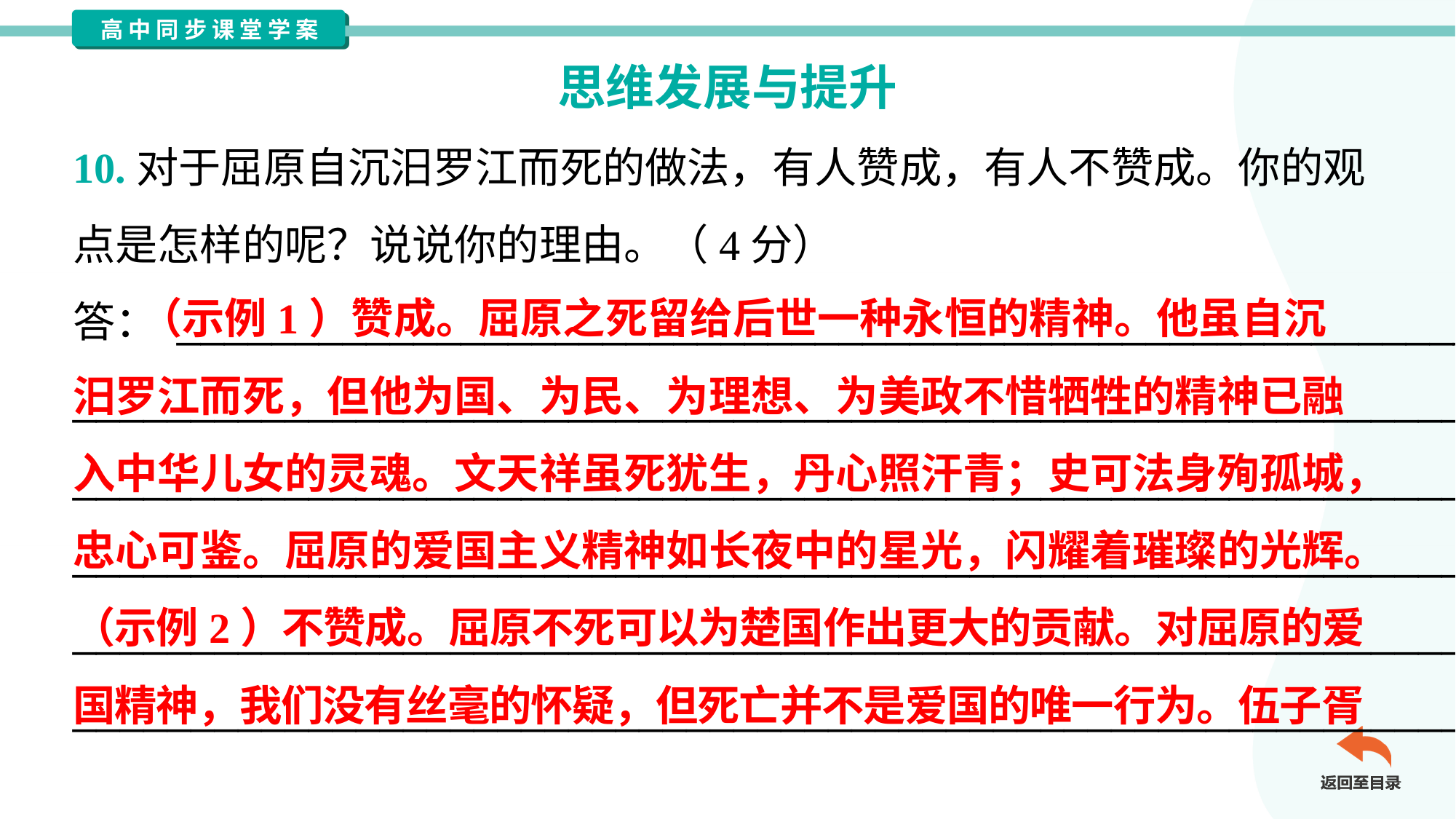

思维发展与提升
10.对于屈原自沉汨罗江而死的做法，有人赞成，有人不赞成。你的观
点是怎样的呢？说说你的理由。（4分）
答： ________________________________________________________
_____________________________________________________________
_____________________________________________________________
_____________________________________________________________
_____________________________________________________________
_____________________________________________________________
      （示例1）赞成。屈原之死留给后世一种永恒的精神。他虽自沉
汨罗江而死，但他为国、为民、为理想、为美政不惜牺牲的精神已融
入中华儿女的灵魂。文天祥虽死犹生，丹心照汗青；史可法身殉孤城，
忠心可鉴。屈原的爱国主义精神如长夜中的星光，闪耀着璀璨的光辉。
（示例2）不赞成。屈原不死可以为楚国作出更大的贡献。对屈原的爱
国精神，我们没有丝毫的怀疑，但死亡并不是爱国的唯一行为。伍子胥